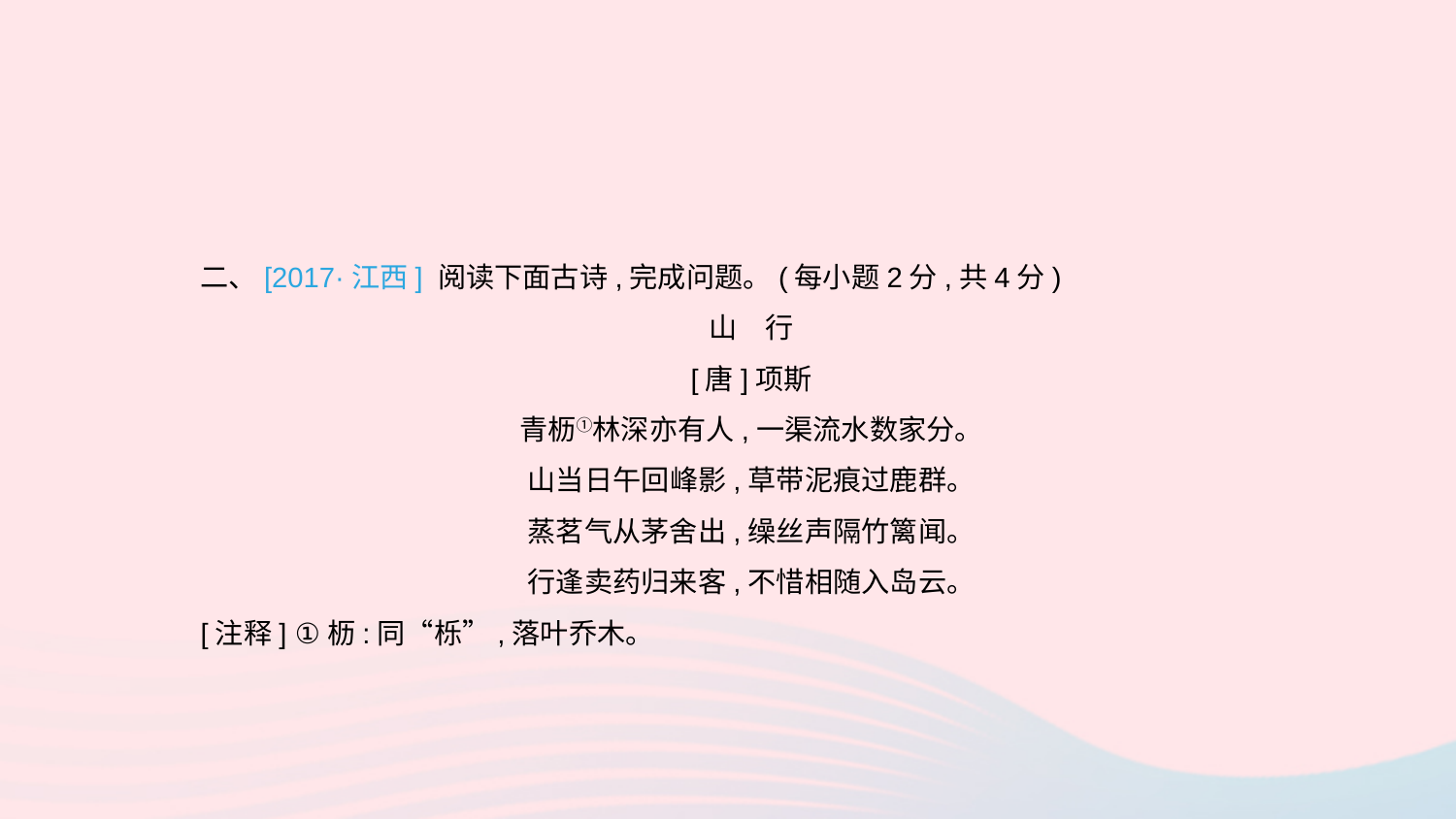

二、[2017·江西] 阅读下面古诗,完成问题。(每小题2分,共4分)
山　行
[唐]项斯
青枥①林深亦有人,一渠流水数家分。
山当日午回峰影,草带泥痕过鹿群。
蒸茗气从茅舍出,缲丝声隔竹篱闻。
行逢卖药归来客,不惜相随入岛云。
[注释] ①枥:同“栎”,落叶乔木。